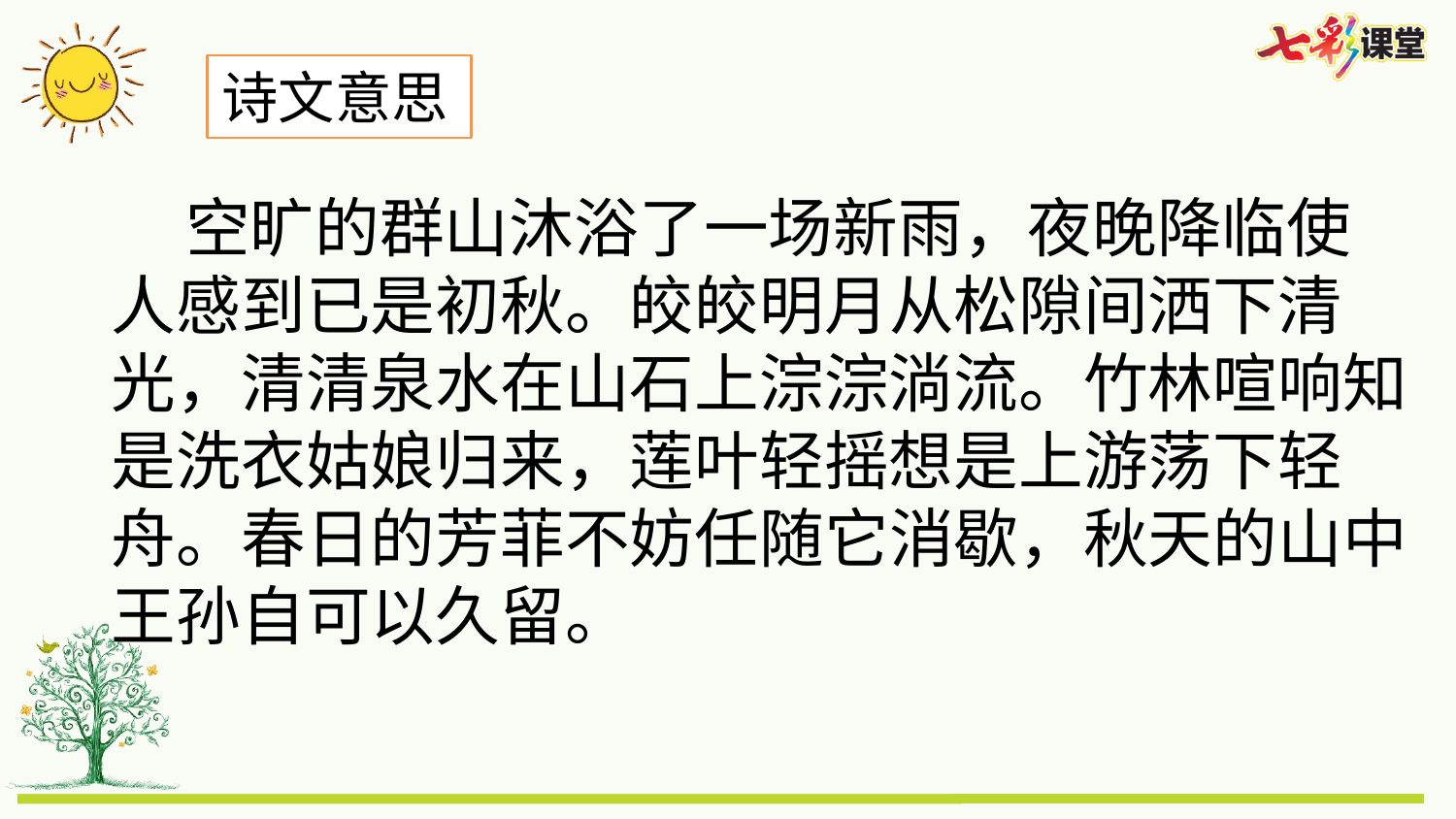

诗文意思
    空旷的群山沐浴了一场新雨，夜晚降临使人感到已是初秋。皎皎明月从松隙间洒下清光，清清泉水在山石上淙淙淌流。竹林喧响知是洗衣姑娘归来，莲叶轻摇想是上游荡下轻舟。春日的芳菲不妨任随它消歇，秋天的山中王孙自可以久留。